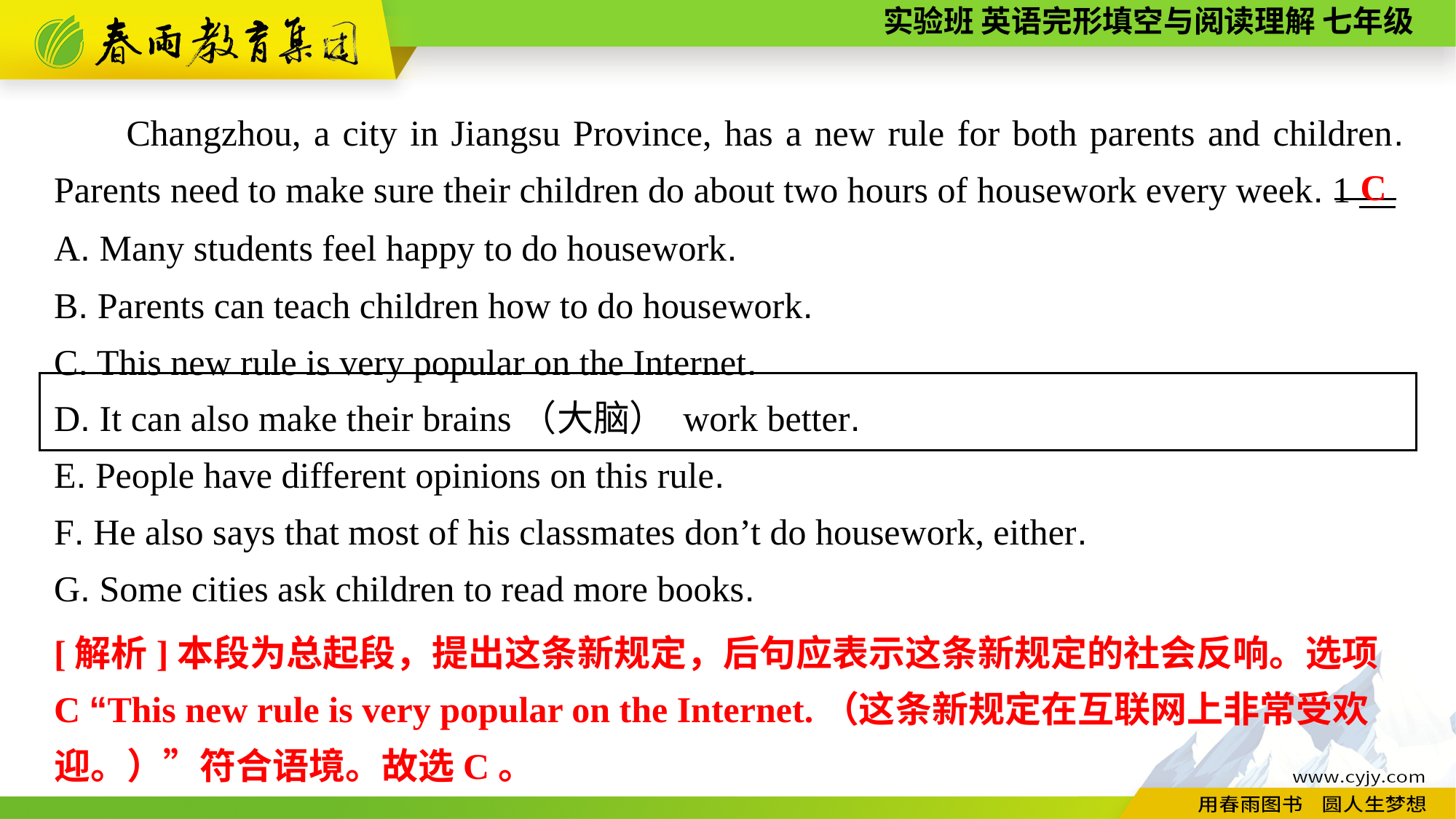

Changzhou, a city in Jiangsu Province, has a new rule for both parents and children. Parents need to make sure their children do about two hours of housework every week. 1
C
A. Many students feel happy to do housework.
B. Parents can teach children how to do housework.
C. This new rule is very popular on the Internet.
D. It can also make their brains（大脑） work better.
E. People have different opinions on this rule.
F. He also says that most of his classmates don’t do housework, either.
G. Some cities ask children to read more books.

[解析]本段为总起段，提出这条新规定，后句应表示这条新规定的社会反响。选项C “This new rule is very popular on the Internet.（这条新规定在互联网上非常受欢
迎。）”符合语境。故选C。